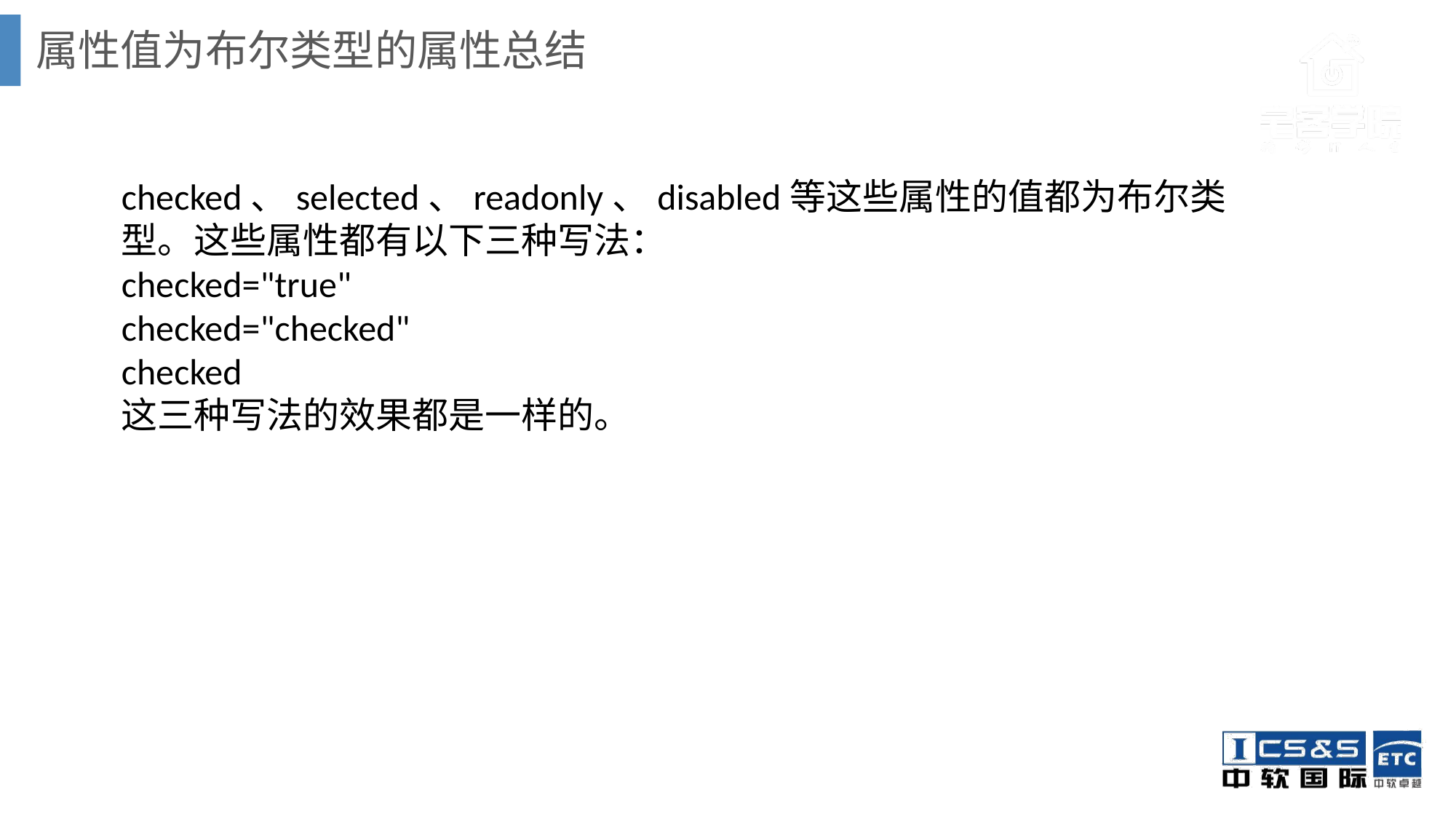

属性值为布尔类型的属性总结
checked、selected、readonly、disabled等这些属性的值都为布尔类型。这些属性都有以下三种写法：checked="true"checked="checked"checked这三种写法的效果都是一样的。